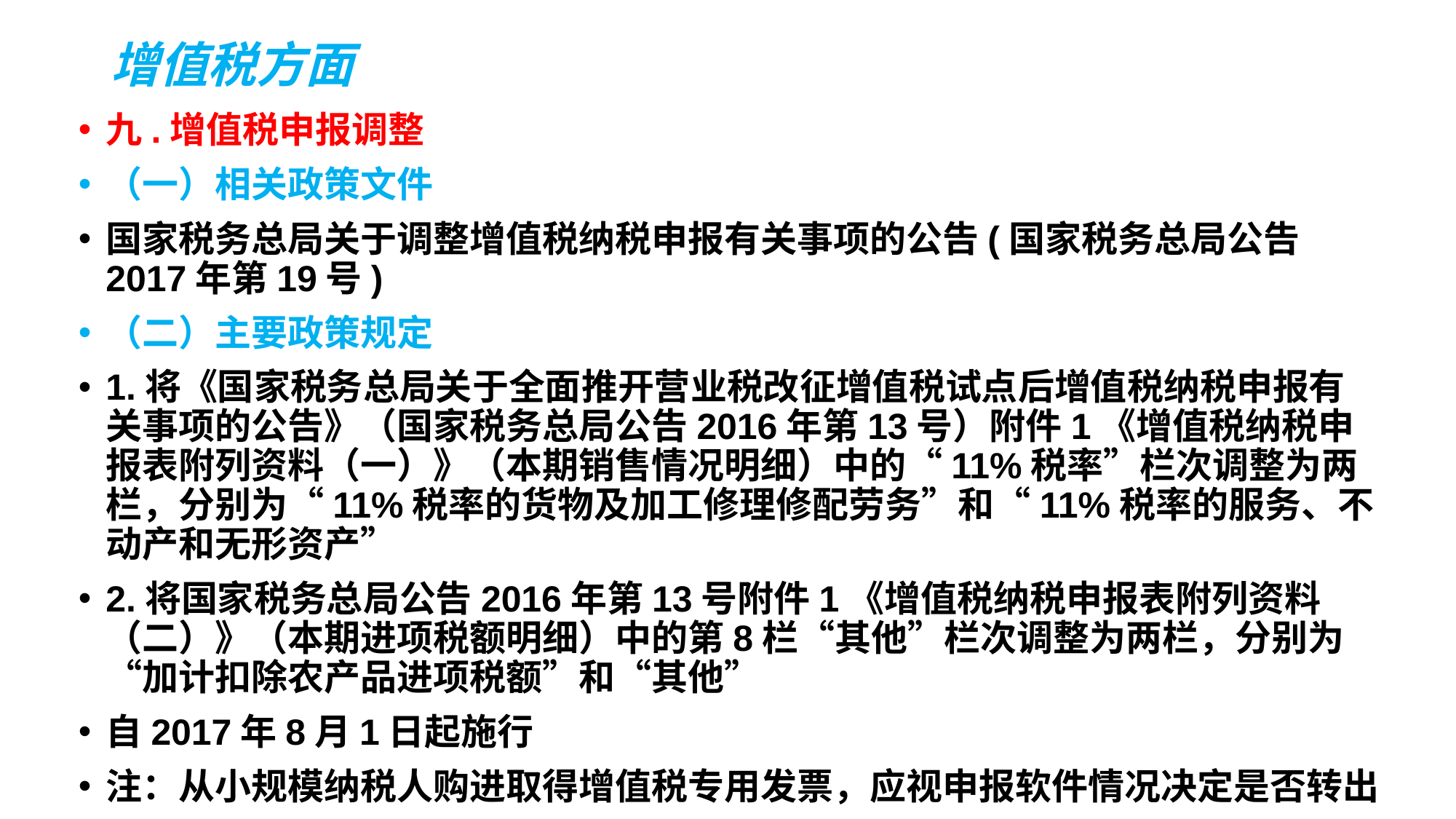

# 增值税方面
九.增值税申报调整
（一）相关政策文件
国家税务总局关于调整增值税纳税申报有关事项的公告(国家税务总局公告2017年第19号)
（二）主要政策规定
1.将《国家税务总局关于全面推开营业税改征增值税试点后增值税纳税申报有关事项的公告》（国家税务总局公告2016年第13号）附件1《增值税纳税申报表附列资料（一）》（本期销售情况明细）中的“11%税率”栏次调整为两栏，分别为“11%税率的货物及加工修理修配劳务”和“11%税率的服务、不动产和无形资产”
2.将国家税务总局公告2016年第13号附件1《增值税纳税申报表附列资料（二）》（本期进项税额明细）中的第8栏“其他”栏次调整为两栏，分别为“加计扣除农产品进项税额”和“其他”
自2017年8月1日起施行
注：从小规模纳税人购进取得增值税专用发票，应视申报软件情况决定是否转出